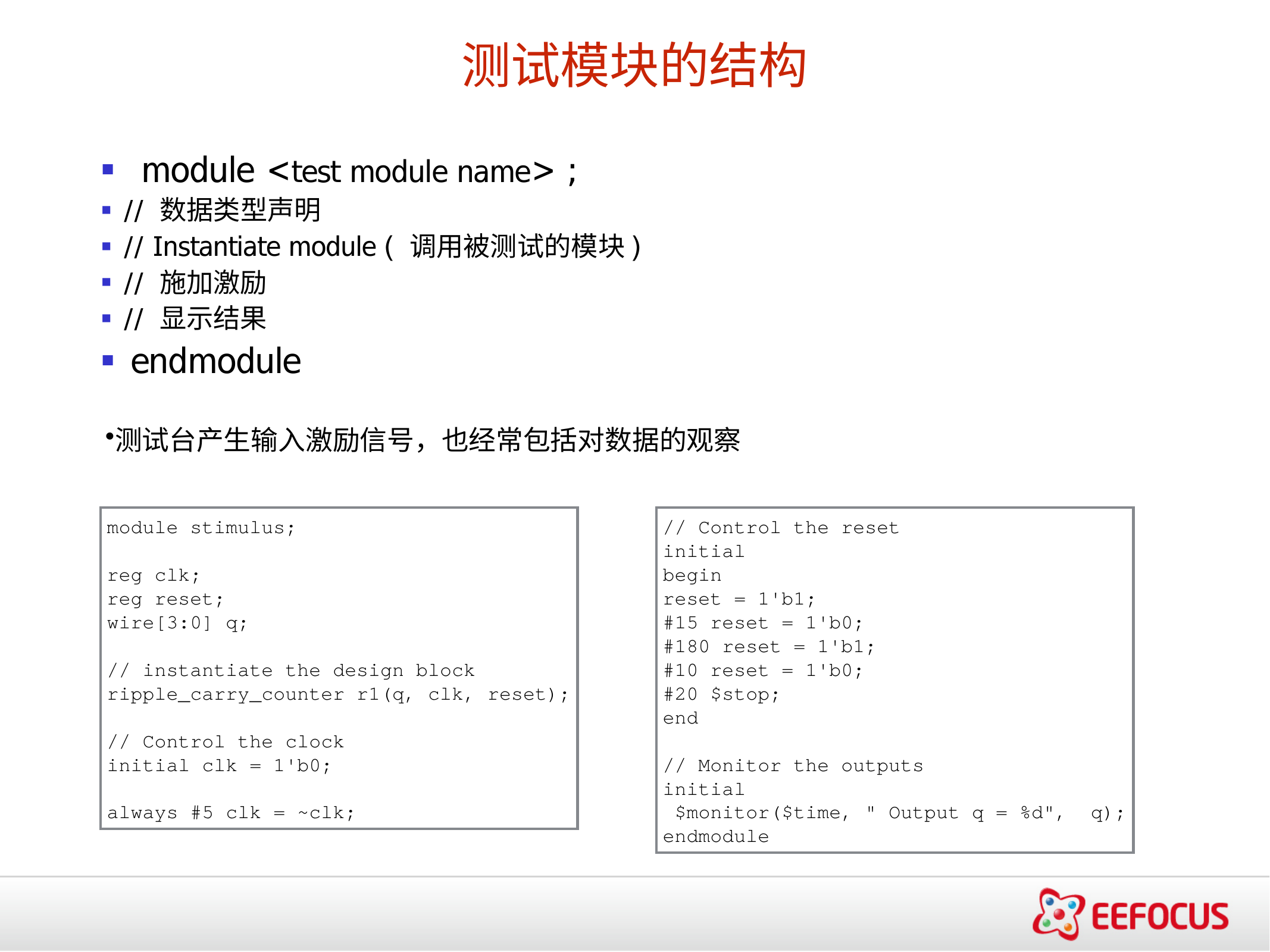

测试模块的结构
 module <test module name> ;
// 数据类型声明
// Instantiate module ( 调用被测试的模块)
// 施加激励
// 显示结果
endmodule
测试台产生输入激励信号，也经常包括对数据的观察
module stimulus;

reg clk;
reg reset;
wire[3:0] q;

// instantiate the design block
ripple_carry_counter r1(q, clk, reset);

// Control the clock
initial clk = 1'b0;

always #5 clk = ~clk;
// Control the reset
initial
begin
reset = 1'b1;
#15 reset = 1'b0;
#180 reset = 1'b1;
#10 reset = 1'b0;
#20 $stop;
end

// Monitor the outputs
initial
 $monitor($time, " Output q = %d",  q);
endmodule